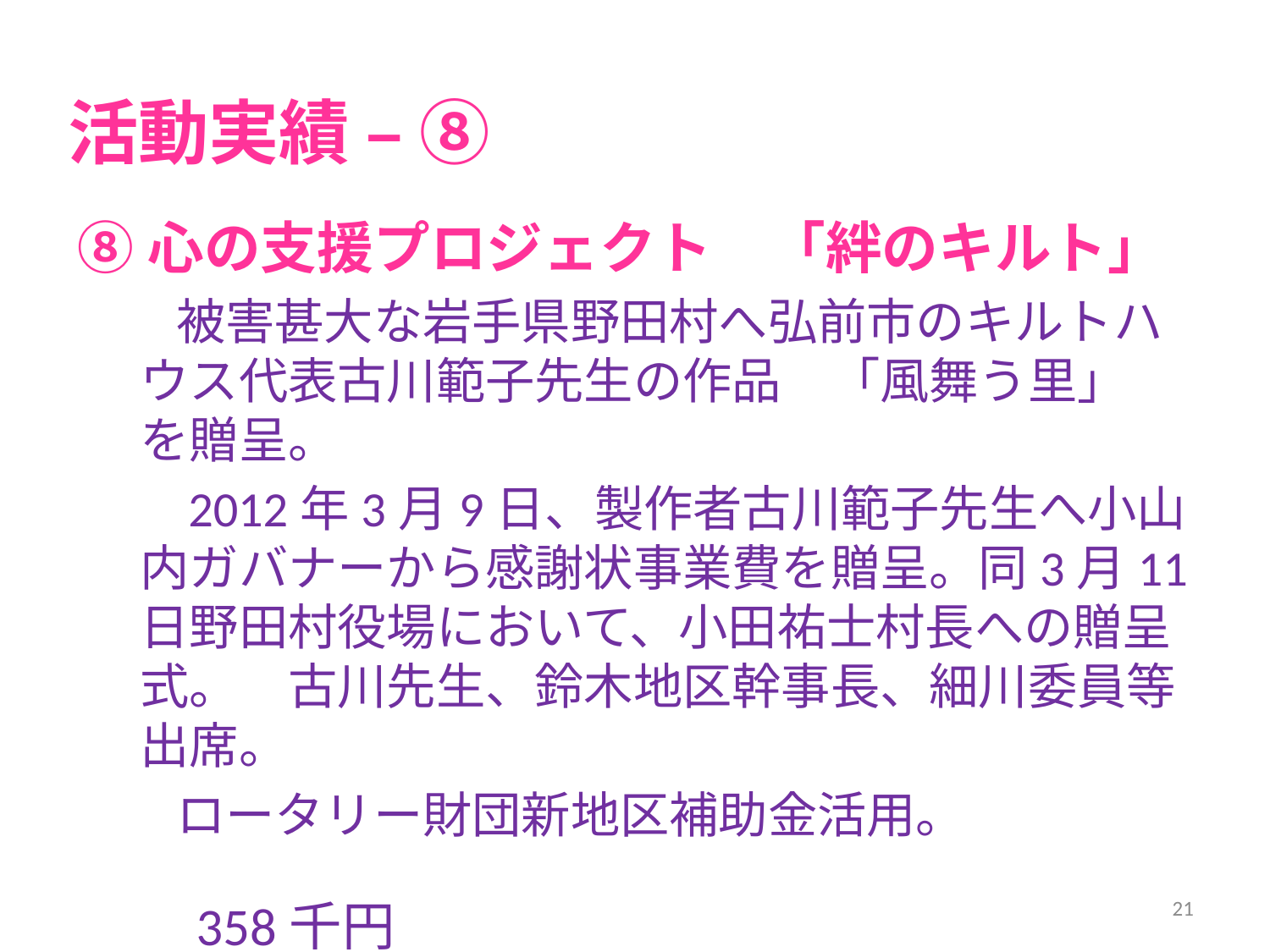

# 活動実績 – ⑧
⑧心の支援プロジェクト　「絆のキルト」
　　被害甚大な岩手県野田村へ弘前市のキルトハウス代表古川範子先生の作品　「風舞う里」　を贈呈。
　　2012年3月9日、製作者古川範子先生へ小山内ガバナーから感謝状事業費を贈呈。同3月11日野田村役場において、小田祐士村長への贈呈式。　古川先生、鈴木地区幹事長、細川委員等出席。
　　ロータリー財団新地区補助金活用。

　　358千円
　　　　　　　　　　　　　　　　　　　　　　　　　　　　　　23
21